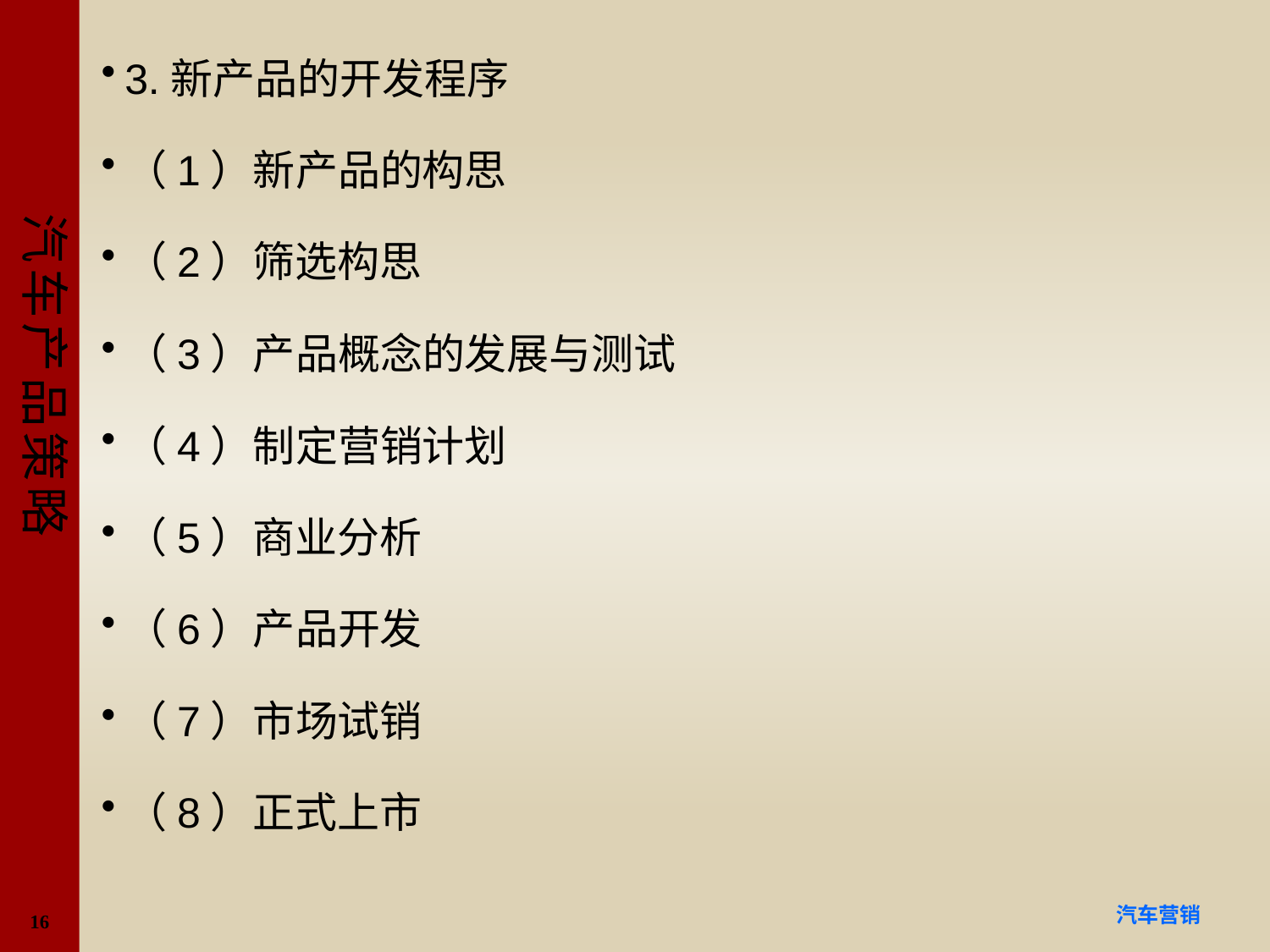

3.新产品的开发程序
（1）新产品的构思
（2）筛选构思
（3）产品概念的发展与测试
（4）制定营销计划
（5）商业分析
（6）产品开发
（7）市场试销
（8）正式上市

16